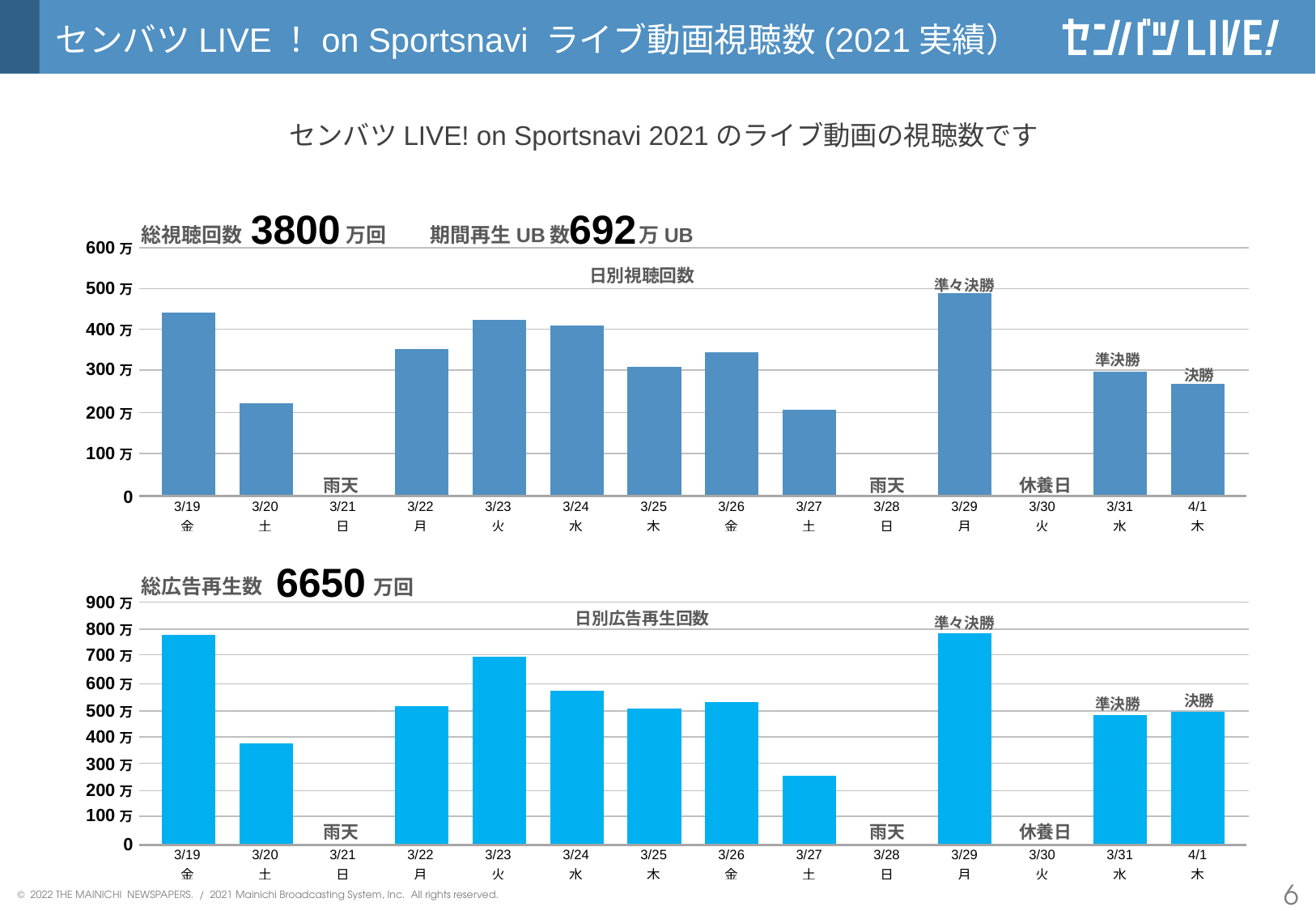

センバツLIVE！on Sportsnavi ライブ動画視聴数(2021実績）
センバツLIVE! on Sportsnavi 2021のライブ動画の視聴数です
3800
692
総視聴回数
万回
期間再生UB数
万UB
600万

### Chart

| Category |  |
|---|---|
| 44274 | 4447720.0 |
| 44275 | 2234246.0 |
| 44276 | None |
| 44277 | 3550537.0 |
| 44278 | 4257839.0 |
| 44279 | 4127933.0 |
| 44280 | 3119566.0 |
| 44281 | 3489708.0 |
| 44282 | 2081397.0 |
| 44283 | None |
| 44284 | 4917537.0 |
| 44285 | None |
| 44286 | 3013419.0 |
| 44287 | 2717131.0 |
日別視聴回数
準々決勝
500万
400万
準決勝
300万
決勝
200万
100万
雨天
雨天
休養日
0
| 3/19 | 3/20 | 3/21 | 3/22 | 3/23 | 3/24 | 3/25 | 3/26 | 3/27 | 3/28 | 3/29 | 3/30 | 3/31 | 4/1 |
| --- | --- | --- | --- | --- | --- | --- | --- | --- | --- | --- | --- | --- | --- |
| 金 | 土 | 日 | 月 | 火 | 水 | 木 | 金 | 土 | 日 | 月 | 火 | 水 | 木 |
6650
総広告再生数
万回
900万

### Chart

| Category |  |
|---|---|
| 44274 | 8681777.0 |
| 44275 | 4174542.0 |
| 44276 | None |
| 44277 | 5743076.0 |
| 44278 | 7778676.0 |
| 44279 | 6351988.0 |
| 44280 | 5628723.0 |
| 44281 | 5889575.0 |
| 44282 | 2826920.0 |
| 44283 | None |
| 44284 | 8734437.0 |
| 44285 | None |
| 44286 | 5348965.0 |
| 44287 | 5499283.0 |
日別広告再生回数
準々決勝
800万
700万
600万
決勝
準決勝
500万
400万
300万
200万
100万
雨天
雨天
休養日
0
| 3/19 | 3/20 | 3/21 | 3/22 | 3/23 | 3/24 | 3/25 | 3/26 | 3/27 | 3/28 | 3/29 | 3/30 | 3/31 | 4/1 |
| --- | --- | --- | --- | --- | --- | --- | --- | --- | --- | --- | --- | --- | --- |
| 金 | 土 | 日 | 月 | 火 | 水 | 木 | 金 | 土 | 日 | 月 | 火 | 水 | 木 |